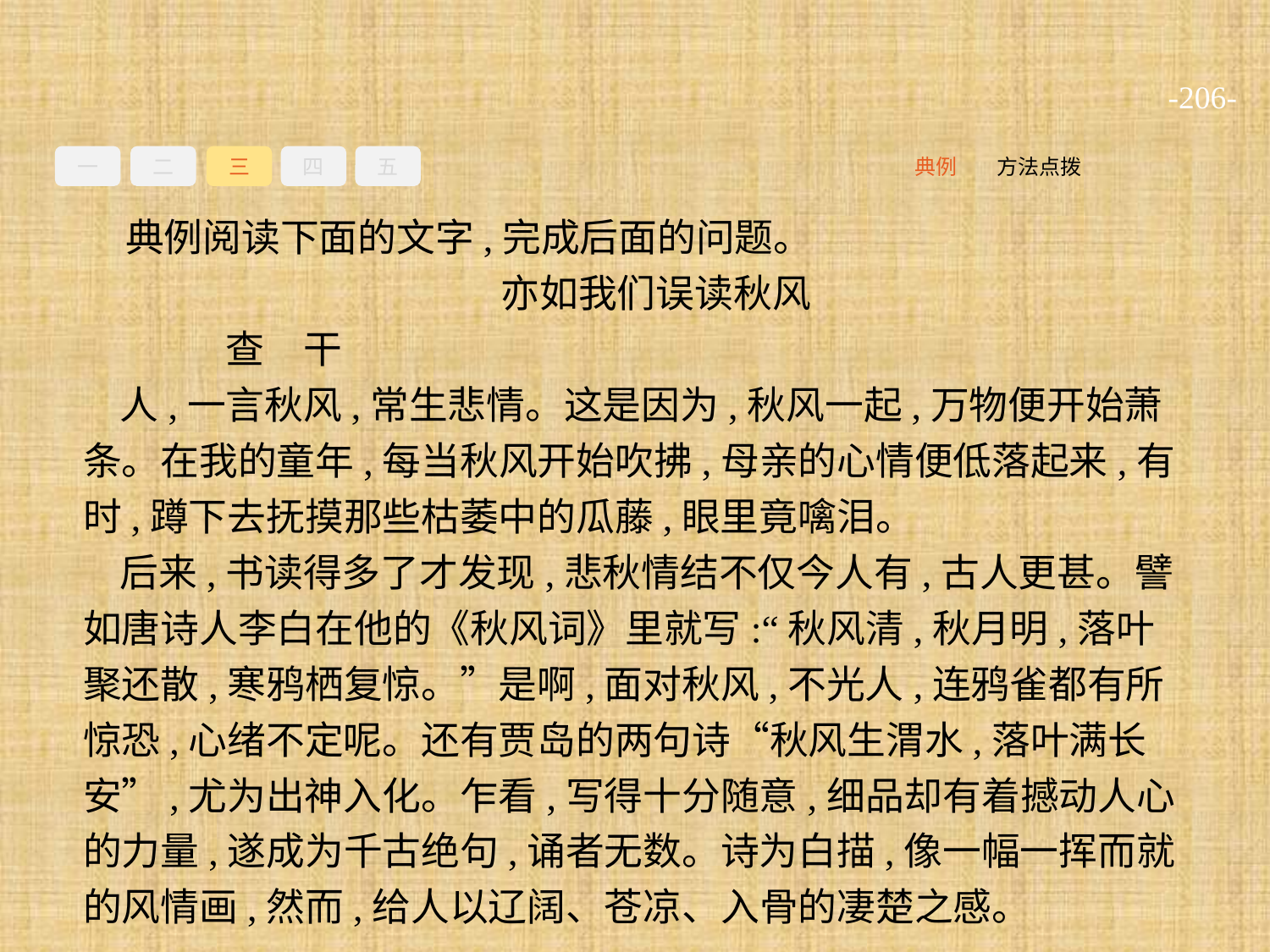

-206-
一
二
三
四
五
方法点拨
典例
典例阅读下面的文字,完成后面的问题。
亦如我们误读秋风
	查　干
人,一言秋风,常生悲情。这是因为,秋风一起,万物便开始萧条。在我的童年,每当秋风开始吹拂,母亲的心情便低落起来,有时,蹲下去抚摸那些枯萎中的瓜藤,眼里竟噙泪。
后来,书读得多了才发现,悲秋情结不仅今人有,古人更甚。譬如唐诗人李白在他的《秋风词》里就写:“秋风清,秋月明,落叶聚还散,寒鸦栖复惊。”是啊,面对秋风,不光人,连鸦雀都有所惊恐,心绪不定呢。还有贾岛的两句诗“秋风生渭水,落叶满长安”,尤为出神入化。乍看,写得十分随意,细品却有着撼动人心的力量,遂成为千古绝句,诵者无数。诗为白描,像一幅一挥而就的风情画,然而,给人以辽阔、苍凉、入骨的凄楚之感。